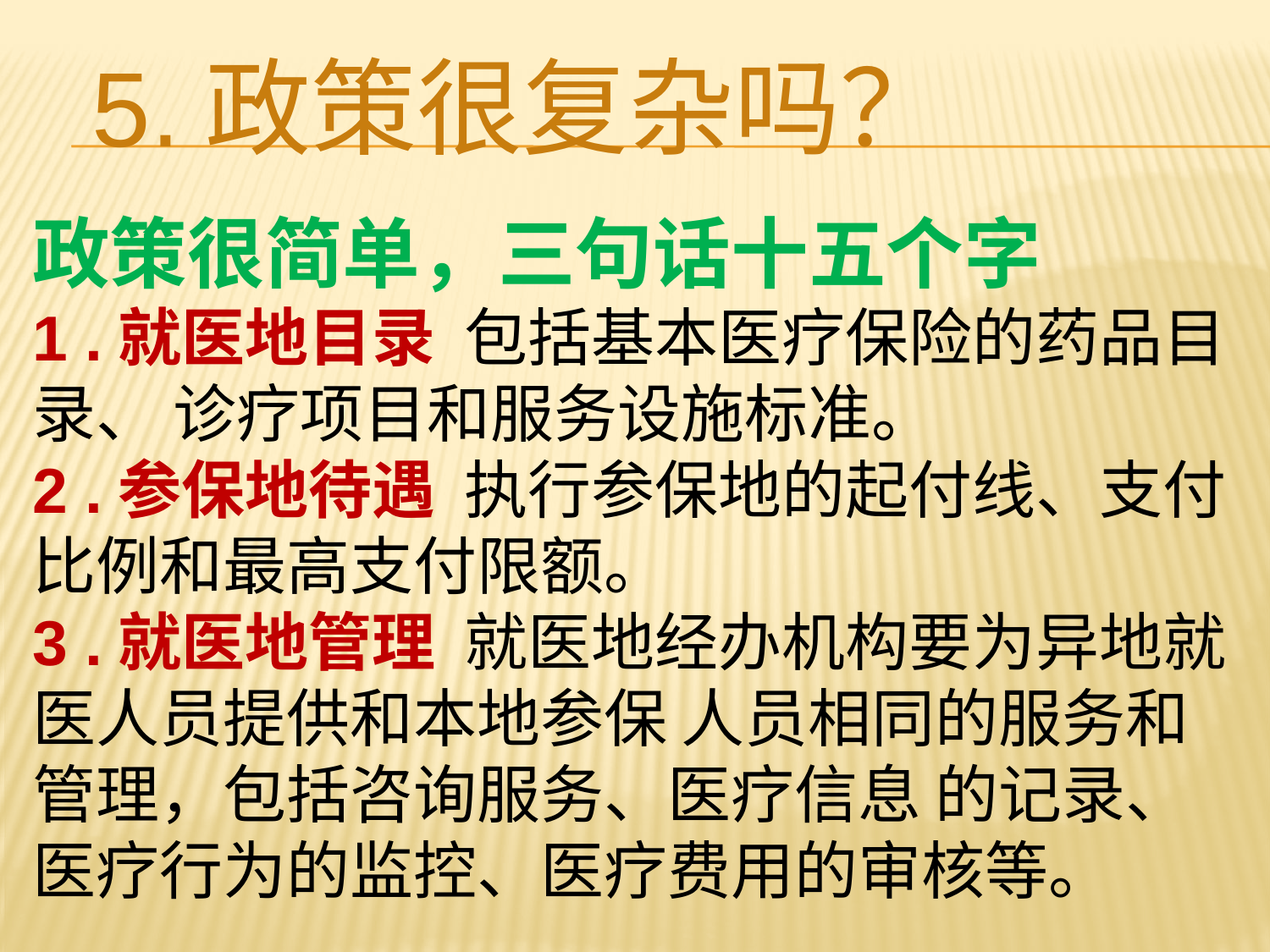

# 5.政策很复杂吗？
政策很简单，三句话十五个字
1 .就医地目录  包括基本医疗保险的药品目录、 诊疗项目和服务设施标准。
2 .参保地待遇  执行参保地的起付线、支付比例和最高支付限额。
3 .就医地管理  就医地经办机构要为异地就医人员提供和本地参保 人员相同的服务和管理，包括咨询服务、医疗信息 的记录、医疗行为的监控、医疗费用的审核等。